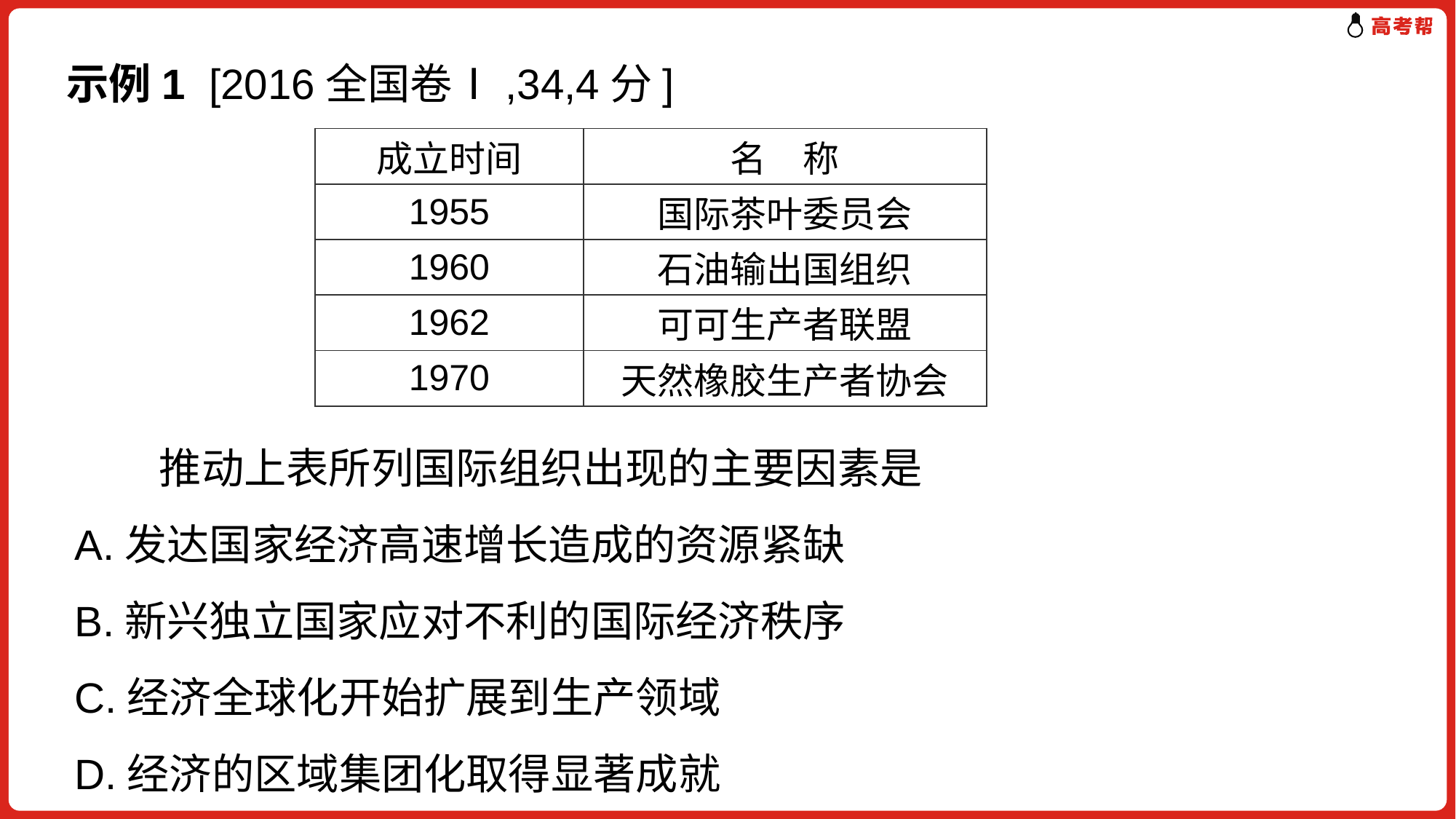

示例1  [2016全国卷Ⅰ,34,4分]
| 成立时间 | 名　称 |
| --- | --- |
| 1955 | 国际茶叶委员会 |
| 1960 | 石油输出国组织 |
| 1962 | 可可生产者联盟 |
| 1970 | 天然橡胶生产者协会 |
　　推动上表所列国际组织出现的主要因素是
A.发达国家经济高速增长造成的资源紧缺
B.新兴独立国家应对不利的国际经济秩序
C.经济全球化开始扩展到生产领域
D.经济的区域集团化取得显著成就